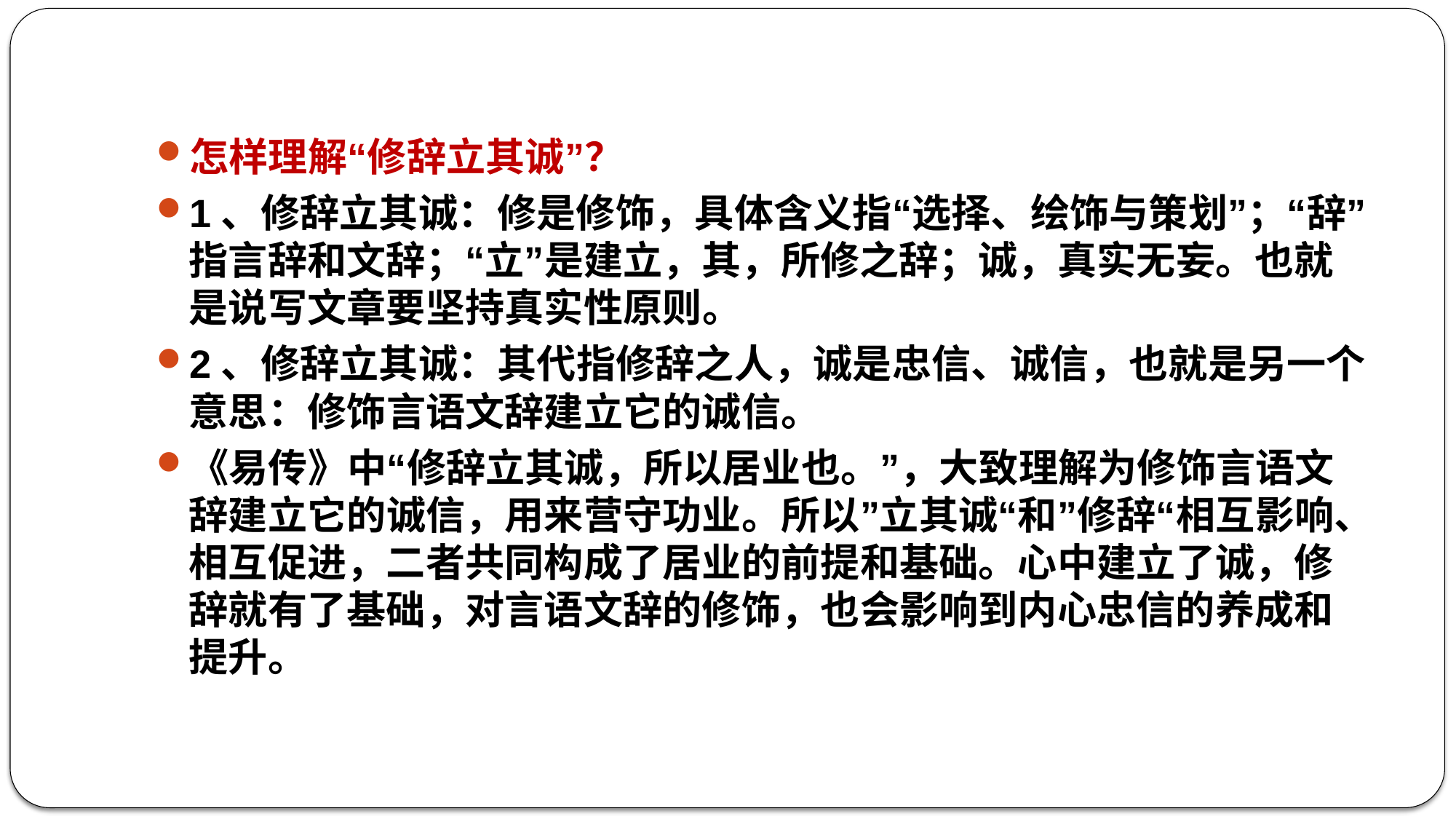

怎样理解“修辞立其诚”？
1、修辞立其诚：修是修饰，具体含义指“选择、绘饰与策划”；“辞”指言辞和文辞；“立”是建立，其，所修之辞；诚，真实无妄。也就是说写文章要坚持真实性原则。
2、修辞立其诚：其代指修辞之人，诚是忠信、诚信，也就是另一个意思：修饰言语文辞建立它的诚信。
《易传》中“修辞立其诚，所以居业也。”，大致理解为修饰言语文辞建立它的诚信，用来营守功业。所以”立其诚“和”修辞“相互影响、相互促进，二者共同构成了居业的前提和基础。心中建立了诚，修辞就有了基础，对言语文辞的修饰，也会影响到内心忠信的养成和提升。